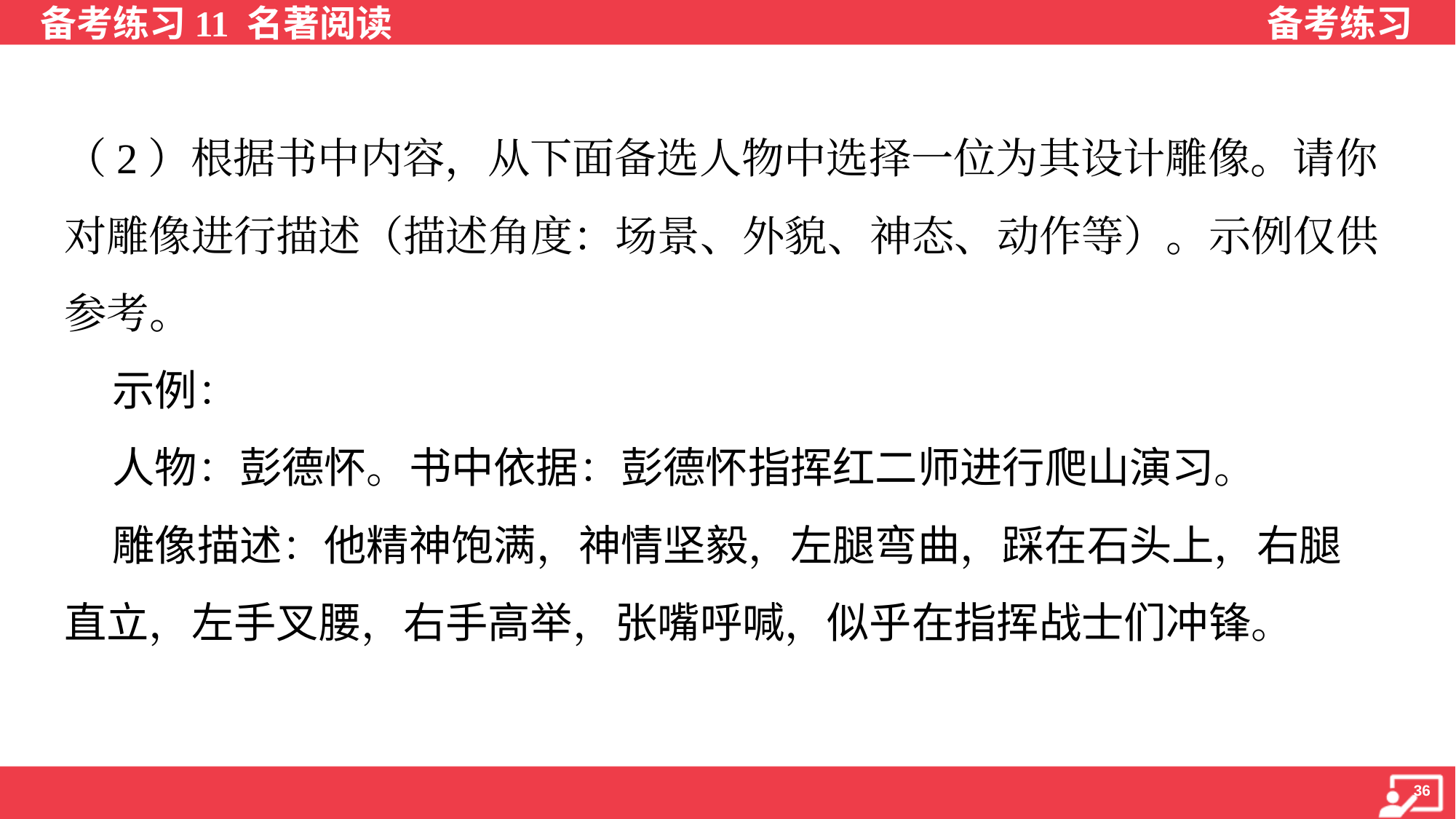

（2）根据书中内容，从下面备选人物中选择一位为其设计雕像。请你
对雕像进行描述（描述角度：场景、外貌、神态、动作等）。示例仅供
参考。
    示例：
    人物：彭德怀。书中依据：彭德怀指挥红二师进行爬山演习。
    雕像描述：他精神饱满，神情坚毅，左腿弯曲，踩在石头上，右腿
直立，左手叉腰，右手高举，张嘴呼喊，似乎在指挥战士们冲锋。